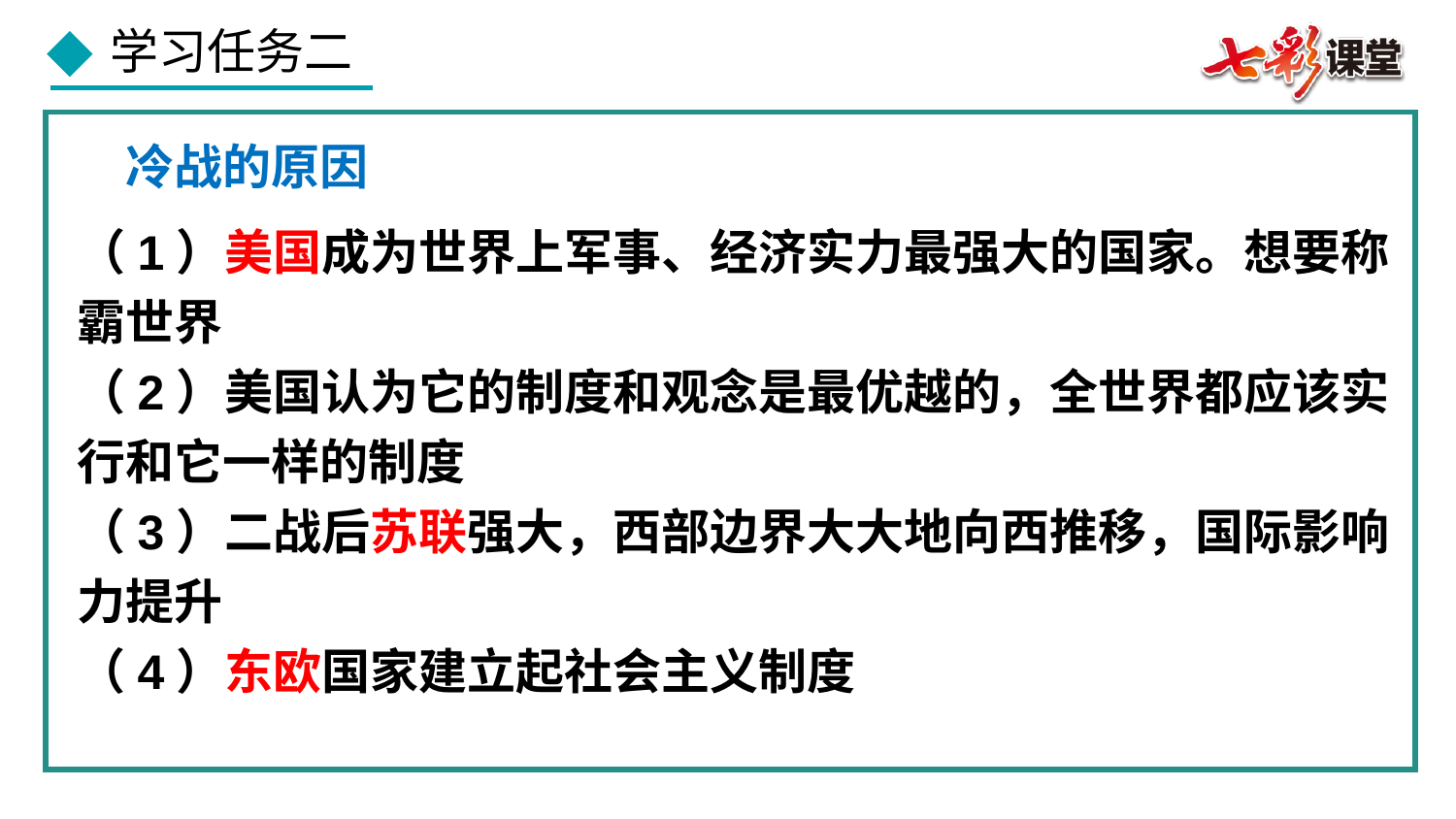

冷战的原因
（1）美国成为世界上军事、经济实力最强大的国家。想要称霸世界
（2）美国认为它的制度和观念是最优越的，全世界都应该实行和它一样的制度
（3）二战后苏联强大，西部边界大大地向西推移，国际影响力提升
（4）东欧国家建立起社会主义制度